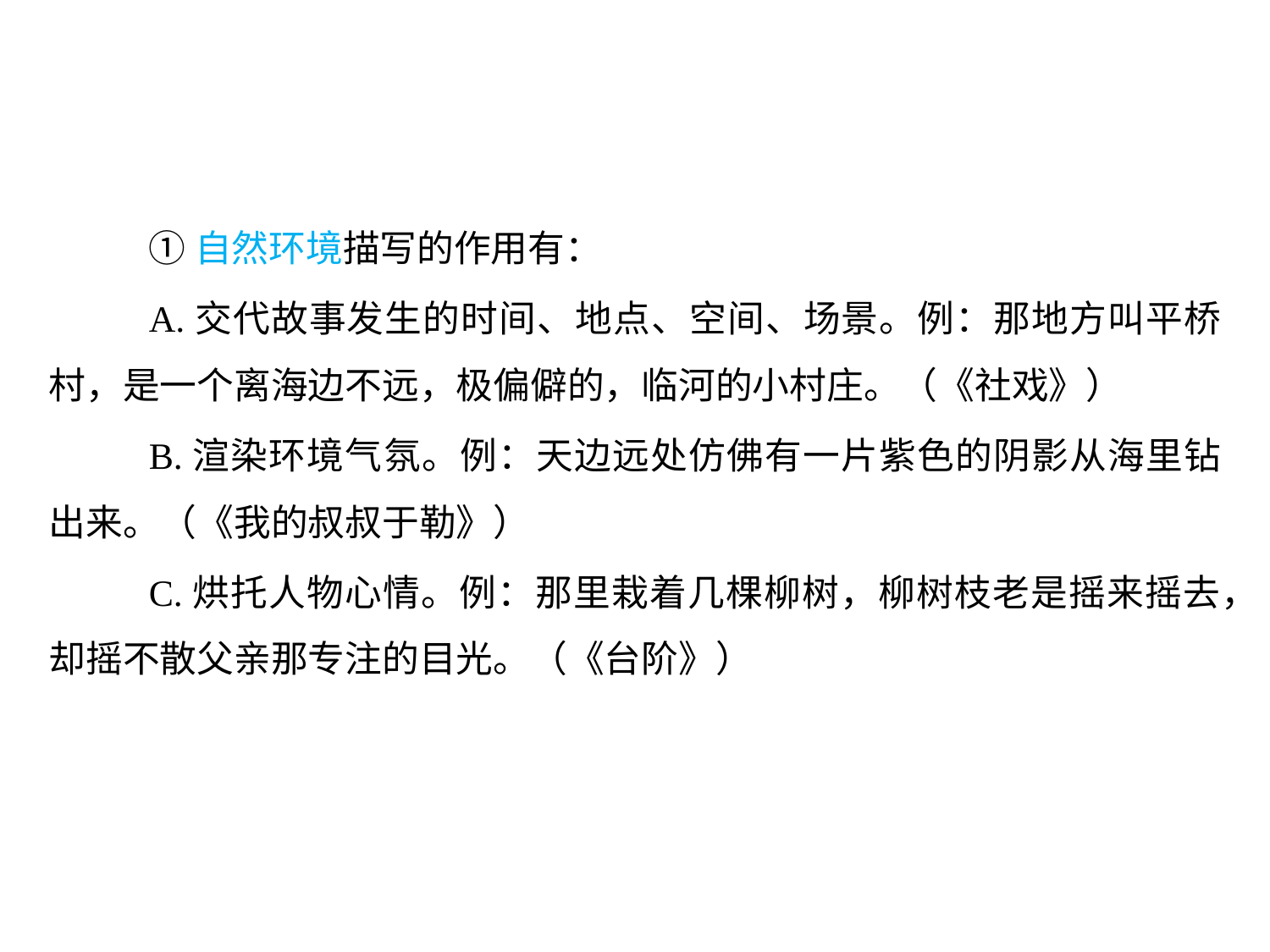

①自然环境描写的作用有：
A.交代故事发生的时间、地点、空间、场景。例：那地方叫平桥村，是一个离海边不远，极偏僻的，临河的小村庄。（《社戏》）
B.渲染环境气氛。例：天边远处仿佛有一片紫色的阴影从海里钻出来。（《我的叔叔于勒》）
C.烘托人物心情。例：那里栽着几棵柳树，柳树枝老是摇来摇去，却摇不散父亲那专注的目光。（《台阶》）